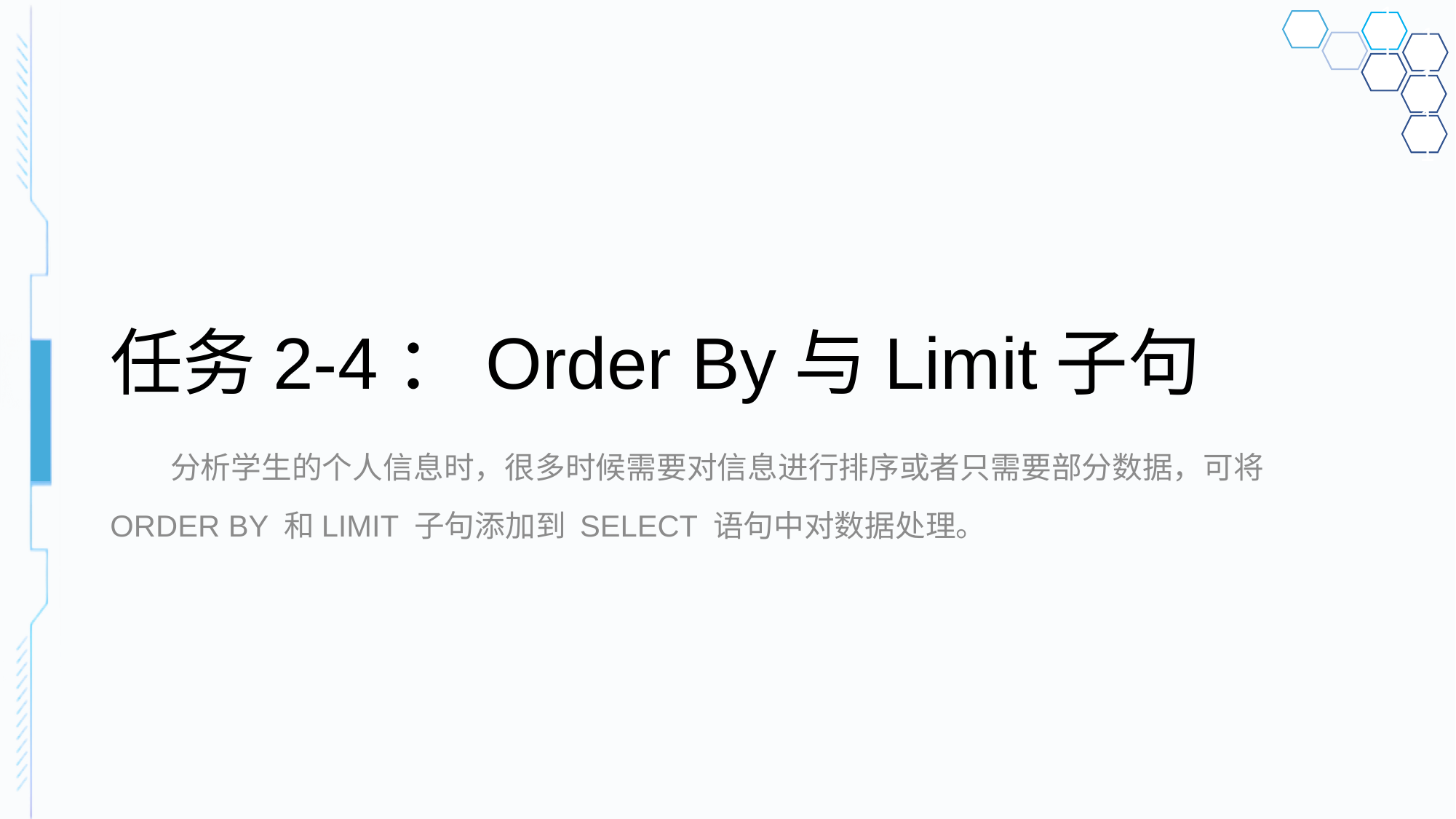

# 任务2-4：Order By与Limit子句
分析学生的个人信息时，很多时候需要对信息进行排序或者只需要部分数据，可将 ORDER BY 和LIMIT 子句添加到 SELECT 语句中对数据处理。